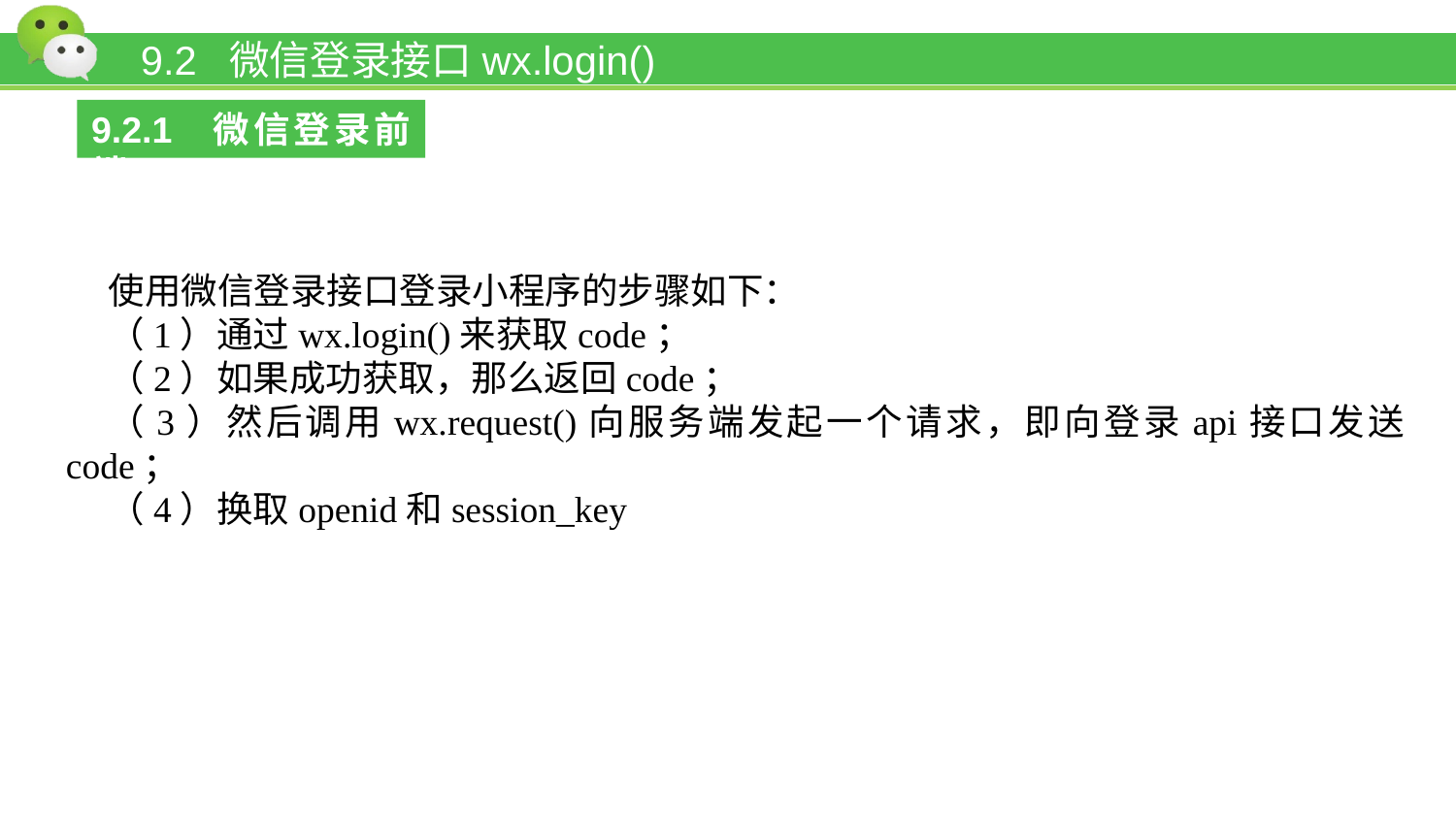

# 9.2  微信登录接口wx.login()
9.2.1  微信登录前端
使用微信登录接口登录小程序的步骤如下：
（1）通过wx.login()来获取code；
（2）如果成功获取，那么返回code；
（3）然后调用wx.request()向服务端发起一个请求，即向登录api接口发送code；
（4）换取openid和session_key